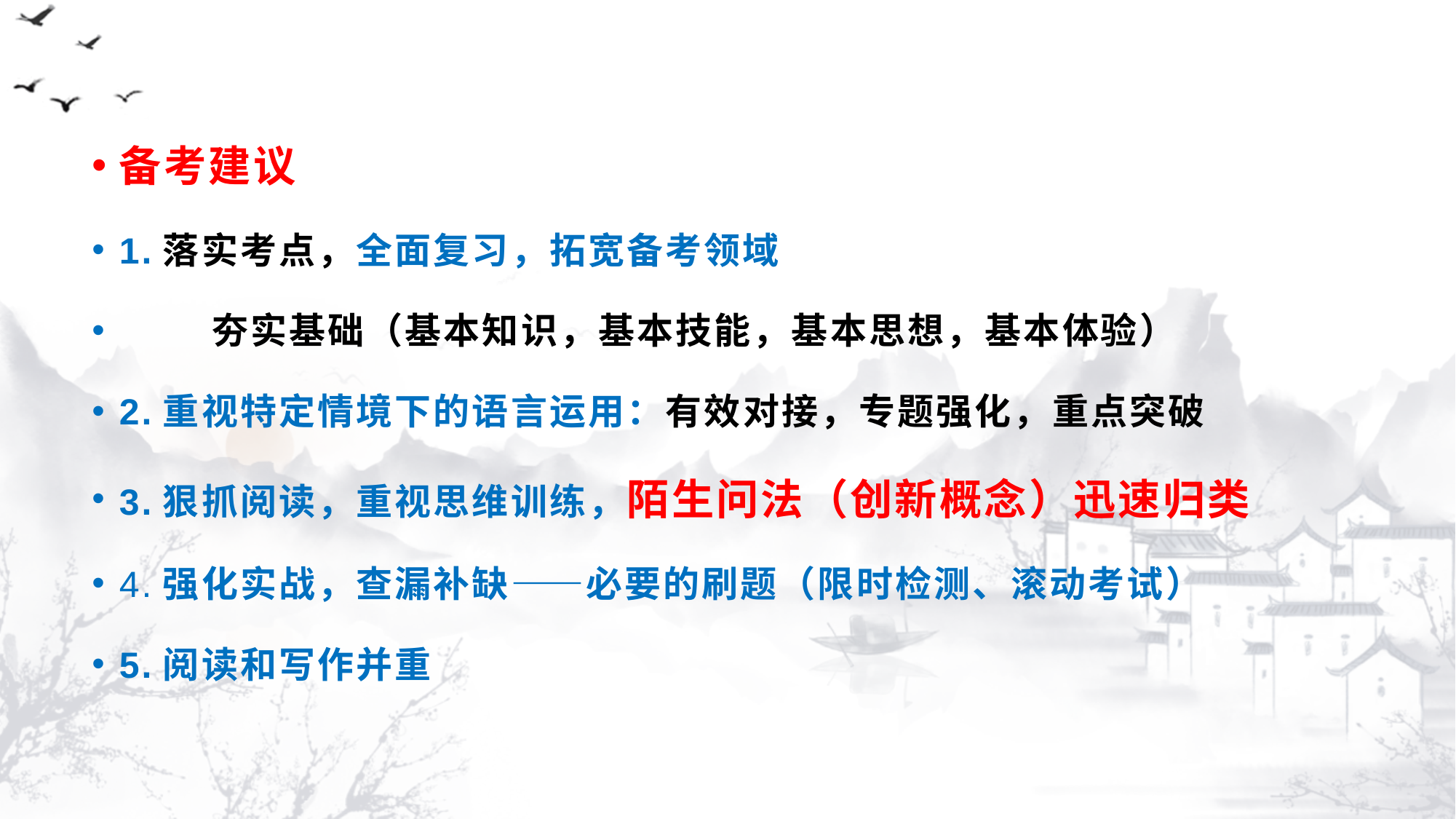

#
备考建议
1.落实考点，全面复习，拓宽备考领域
        夯实基础（基本知识，基本技能，基本思想，基本体验）
2.重视特定情境下的语言运用：有效对接，专题强化，重点突破
3.狠抓阅读，重视思维训练，陌生问法（创新概念）迅速归类
4.强化实战，查漏补缺——必要的刷题（限时检测、滚动考试）
5.阅读和写作并重